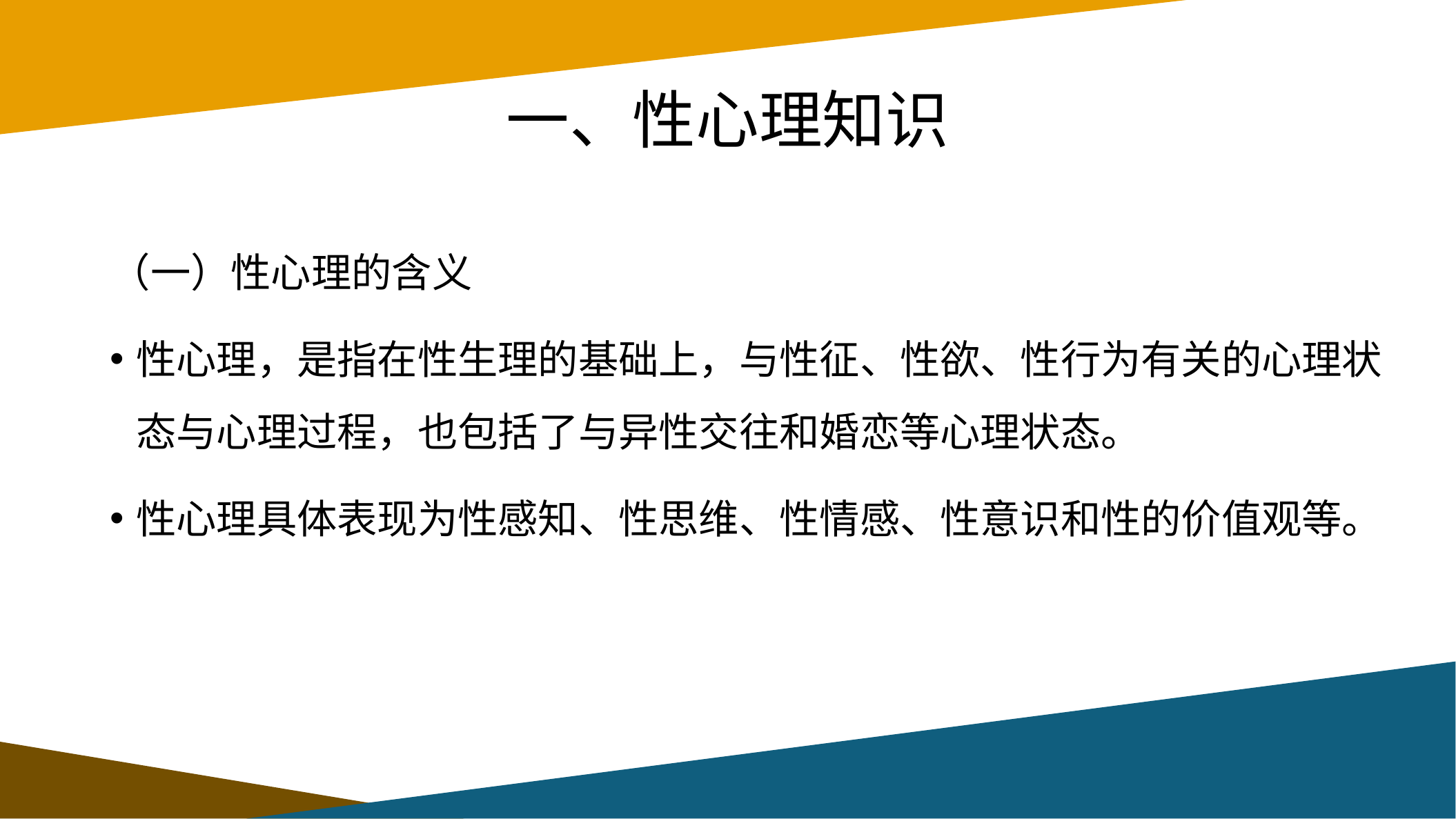

# 一、性心理知识
（一）性心理的含义
性心理，是指在性生理的基础上，与性征、性欲、性行为有关的心理状态与心理过程，也包括了与异性交往和婚恋等心理状态。
性心理具体表现为性感知、性思维、性情感、性意识和性的价值观等。